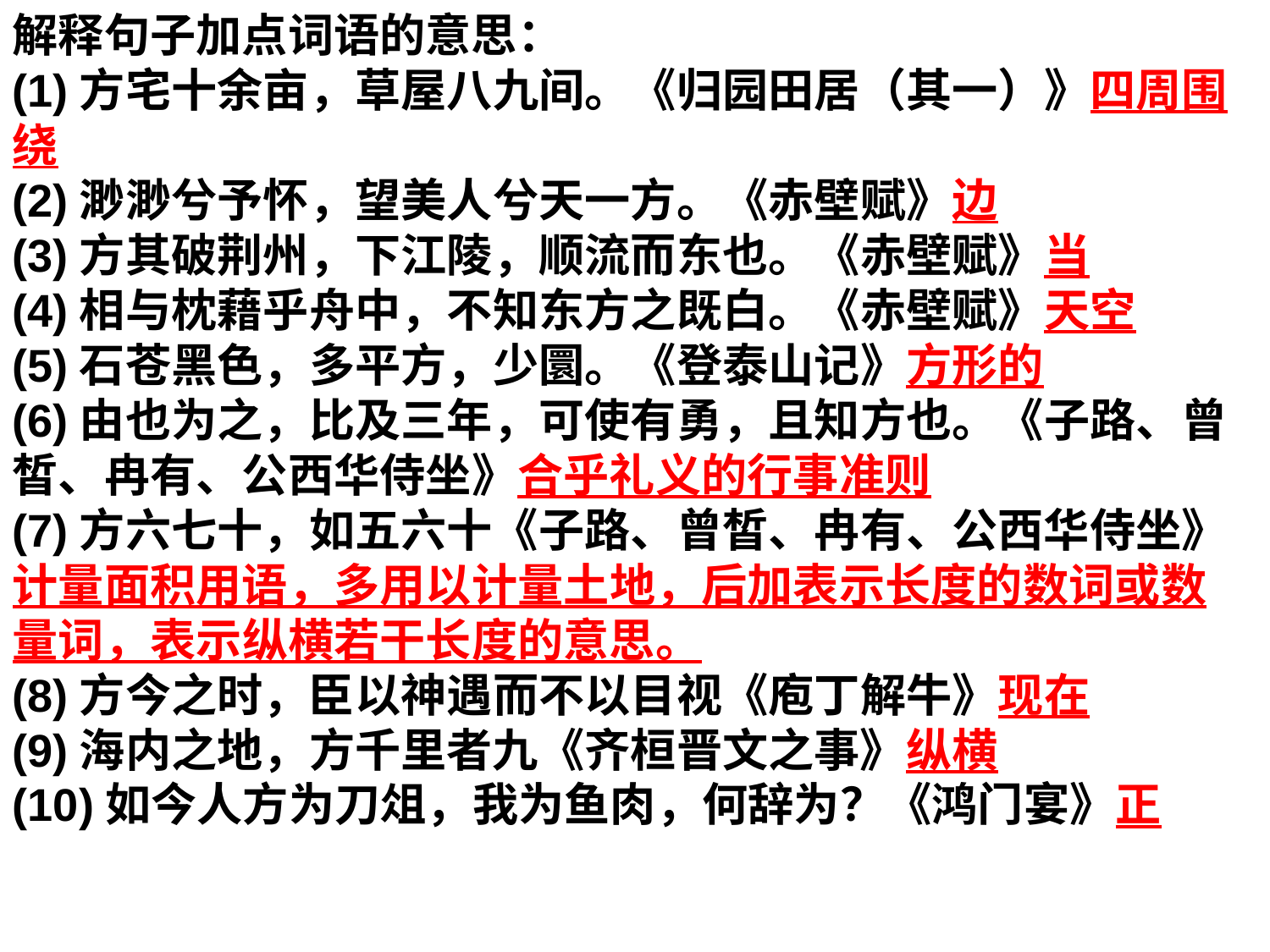

解释句子加点词语的意思：
(1)方宅十余亩，草屋八九间。《归园田居（其一）》四周围绕
(2)渺渺兮予怀，望美人兮天一方。《赤壁赋》边
(3)方其破荆州，下江陵，顺流而东也。《赤壁赋》当
(4)相与枕藉乎舟中，不知东方之既白。《赤壁赋》天空
(5)石苍黑色，多平方，少圜。《登泰山记》方形的
(6)由也为之，比及三年，可使有勇，且知方也。《子路、曾皙、冉有、公西华侍坐》合乎礼义的行事准则
(7)方六七十，如五六十《子路、曾皙、冉有、公西华侍坐》计量面积用语，多用以计量土地，后加表示长度的数词或数量词，表示纵横若干长度的意思。
(8)方今之时，臣以神遇而不以目视《庖丁解牛》现在
(9)海内之地，方千里者九《齐桓晋文之事》纵横
(10)如今人方为刀俎，我为鱼肉，何辞为？《鸿门宴》正